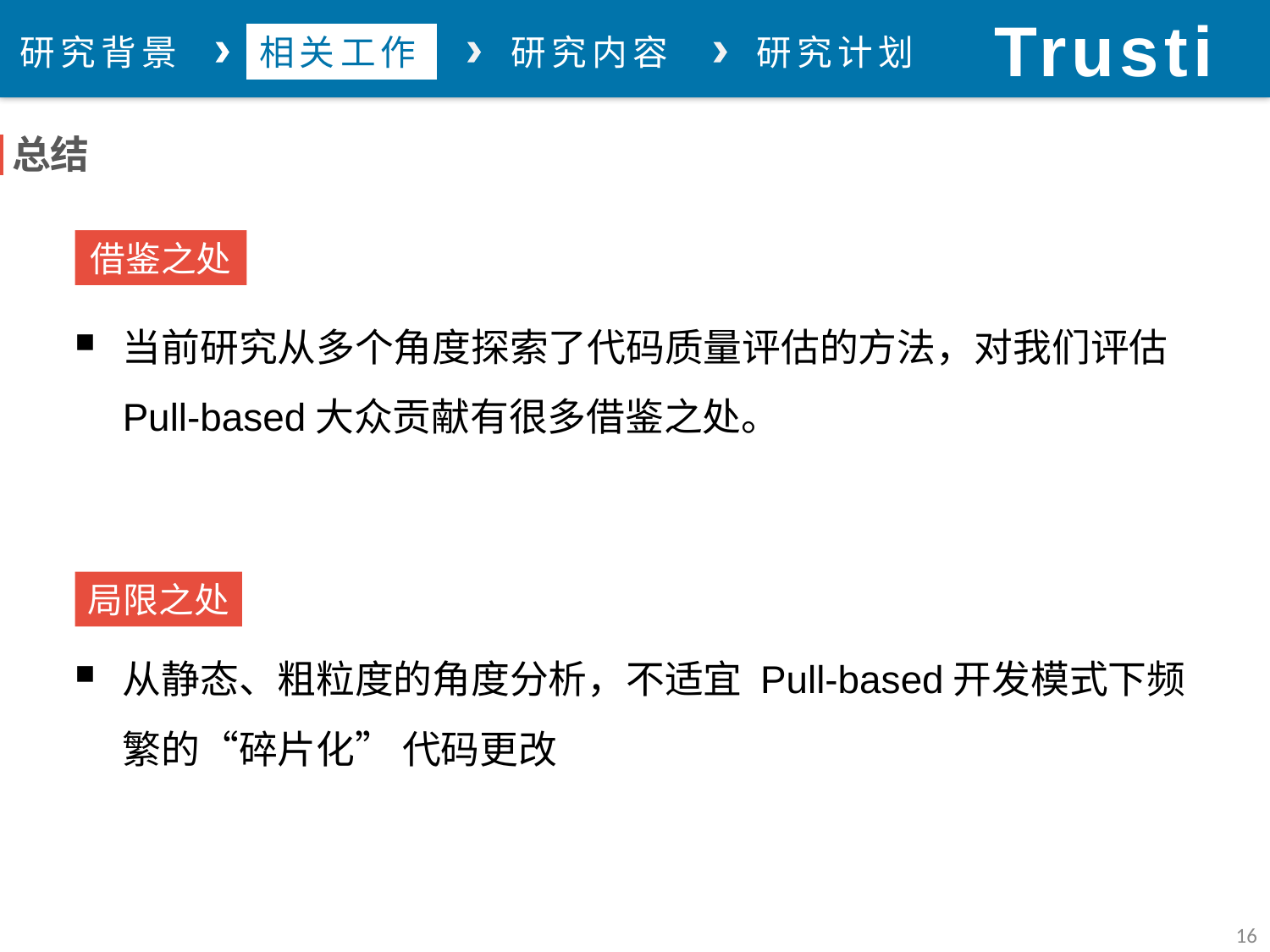

Trustie

论文总结
研究背景
相关工作
研究内容
研究计划

总结
借鉴之处
当前研究从多个角度探索了代码质量评估的方法，对我们评估Pull-based大众贡献有很多借鉴之处。
局限之处
从静态、粗粒度的角度分析，不适宜 Pull-based开发模式下频繁的“碎片化” 代码更改
16